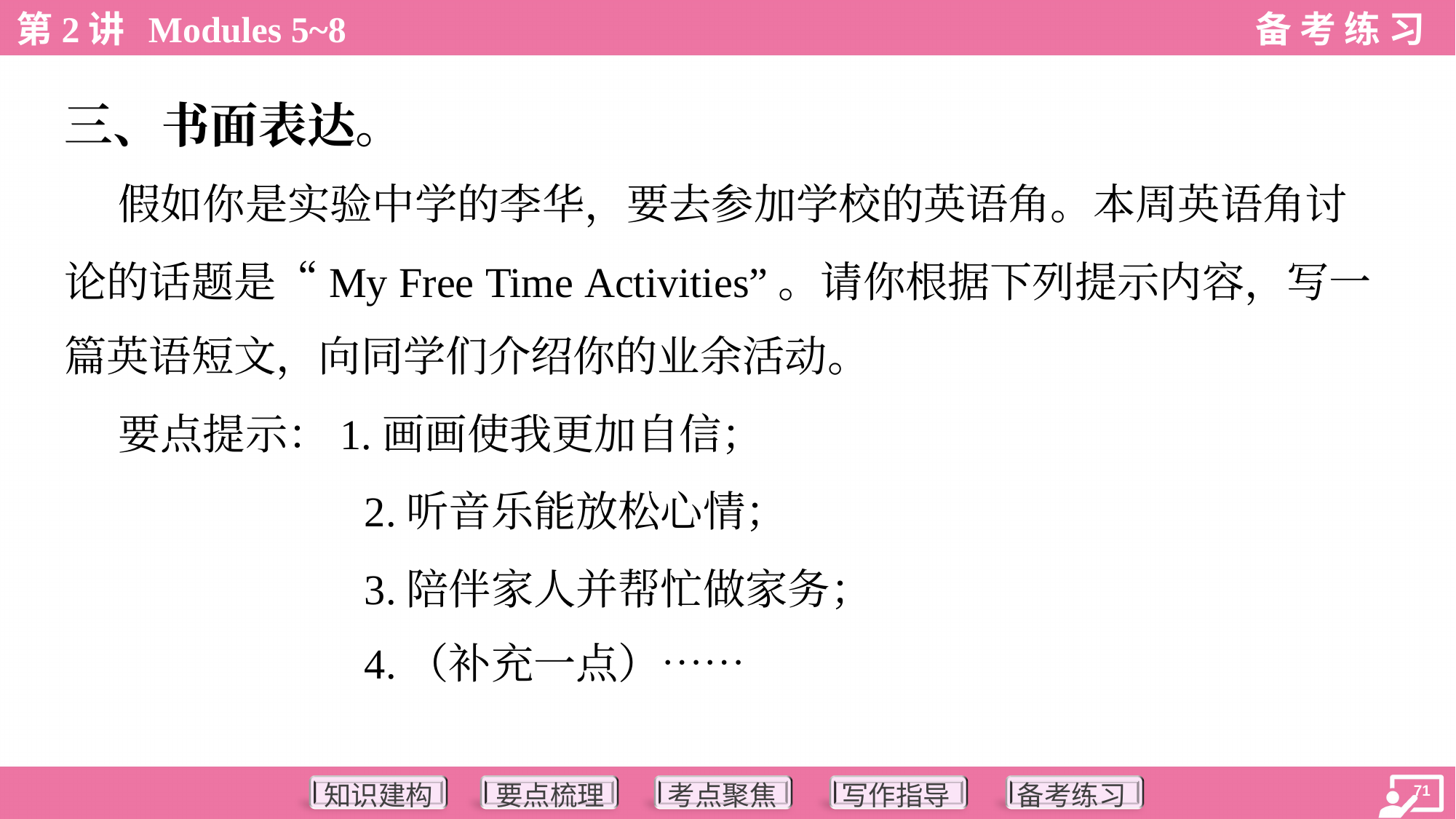

三、书面表达。
    假如你是实验中学的李华，要去参加学校的英语角。本周英语角讨
论的话题是“My Free Time Activities”。请你根据下列提示内容，写一
篇英语短文，向同学们介绍你的业余活动。
    要点提示：1.画画使我更加自信；
     	2.听音乐能放松心情；
     	3.陪伴家人并帮忙做家务；
     	4.（补充一点）……